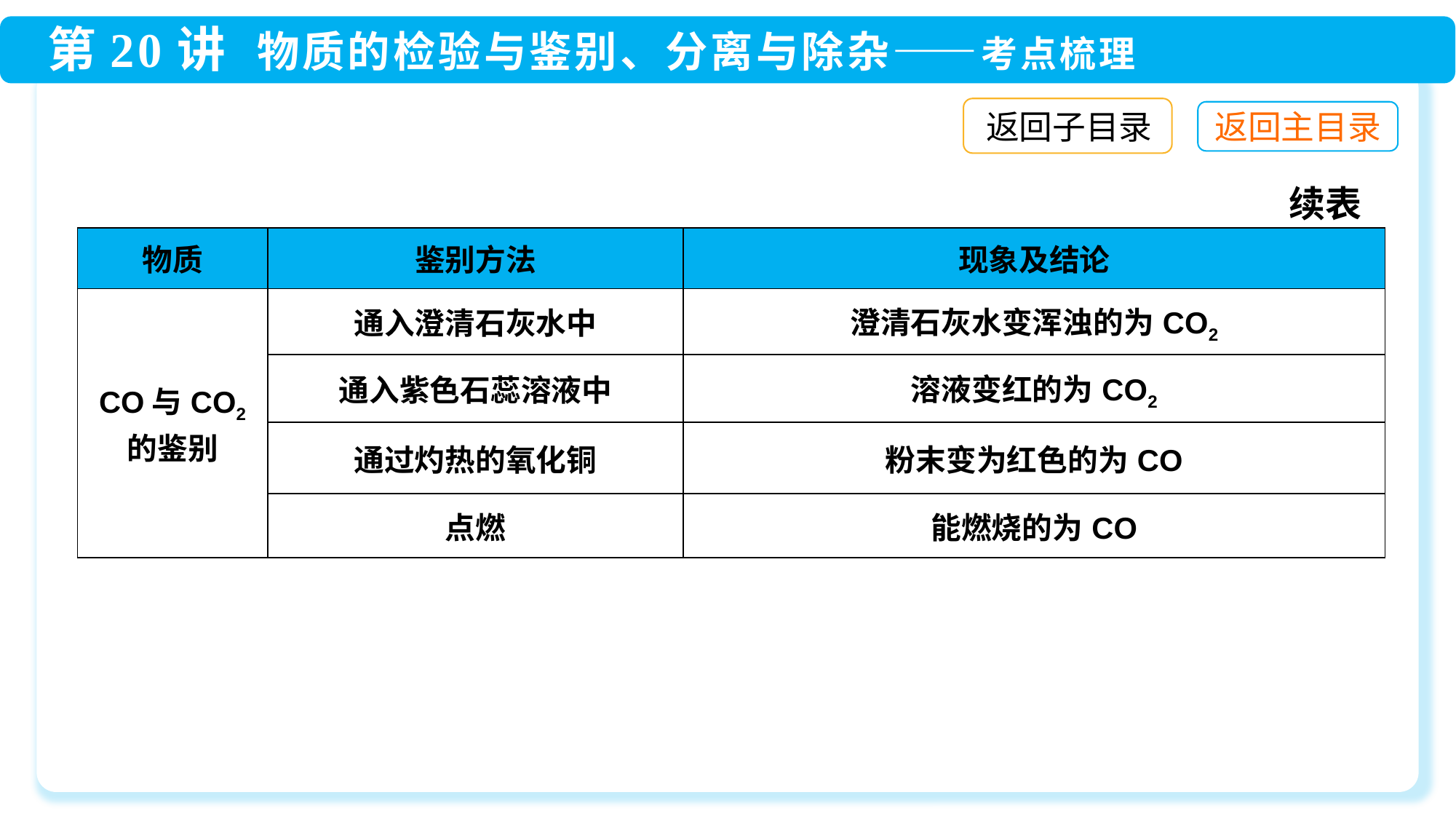

返回子目录
续表
| 物质 | 鉴别方法 | 现象及结论 |
| --- | --- | --- |
| CO与CO2 的鉴别 | 通入澄清石灰水中 | 澄清石灰水变浑浊的为CO2 |
|  | 通入紫色石蕊溶液中 | 溶液变红的为CO2 |
|  | 通过灼热的氧化铜 | 粉末变为红色的为CO |
|  | 点燃 | 能燃烧的为CO |